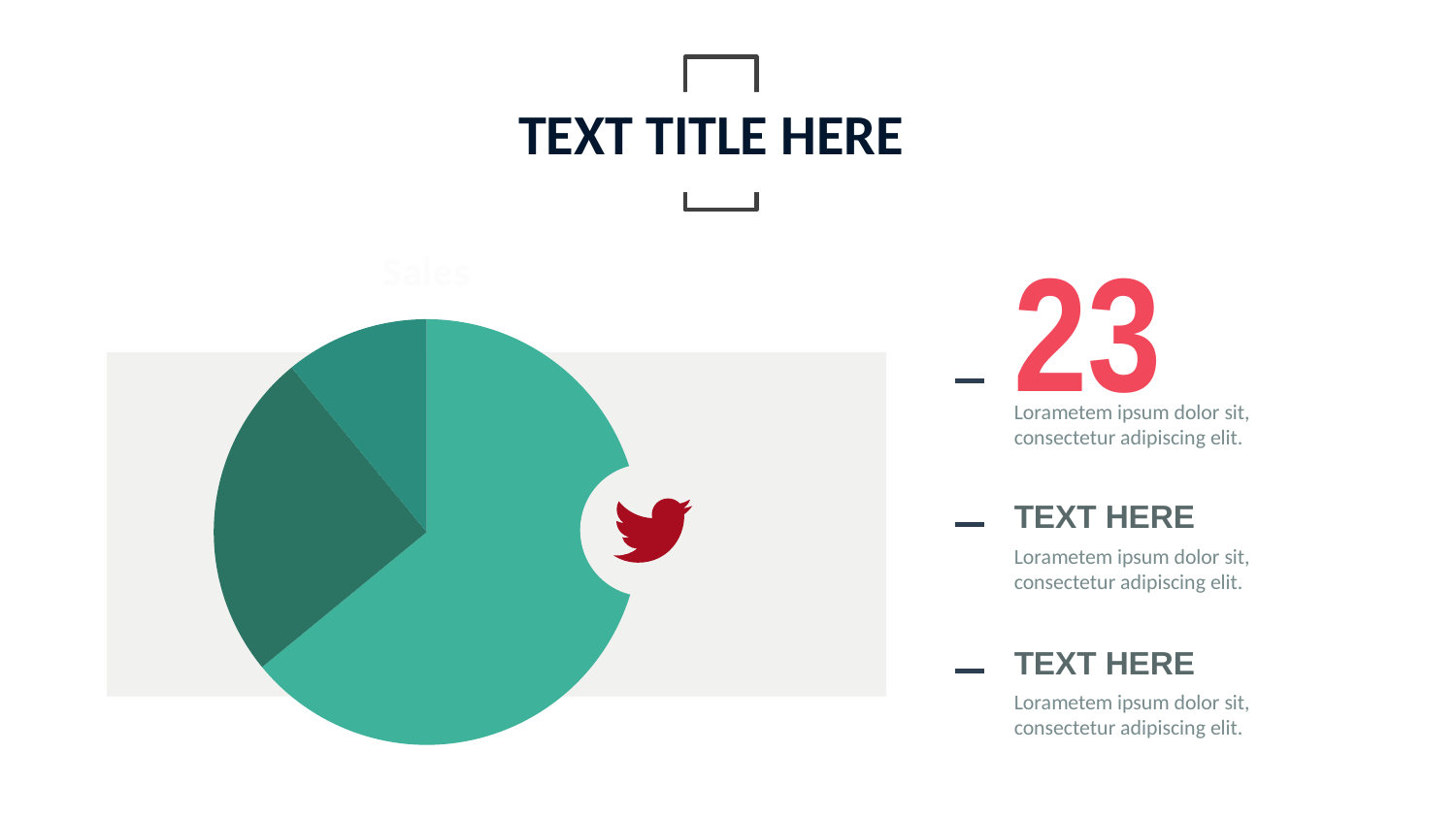

TEXT TITLE HERE

### Chart: Sales

| Category | 销售额 |
|---|---|
| a | 8.200000000000001 |
| b | 3.2 |
| c | 1.4 |
23

Lorametem ipsum dolor sit, consectetur adipiscing elit.

TEXT HERE
Lorametem ipsum dolor sit, consectetur adipiscing elit.
TEXT HERE
Lorametem ipsum dolor sit, consectetur adipiscing elit.